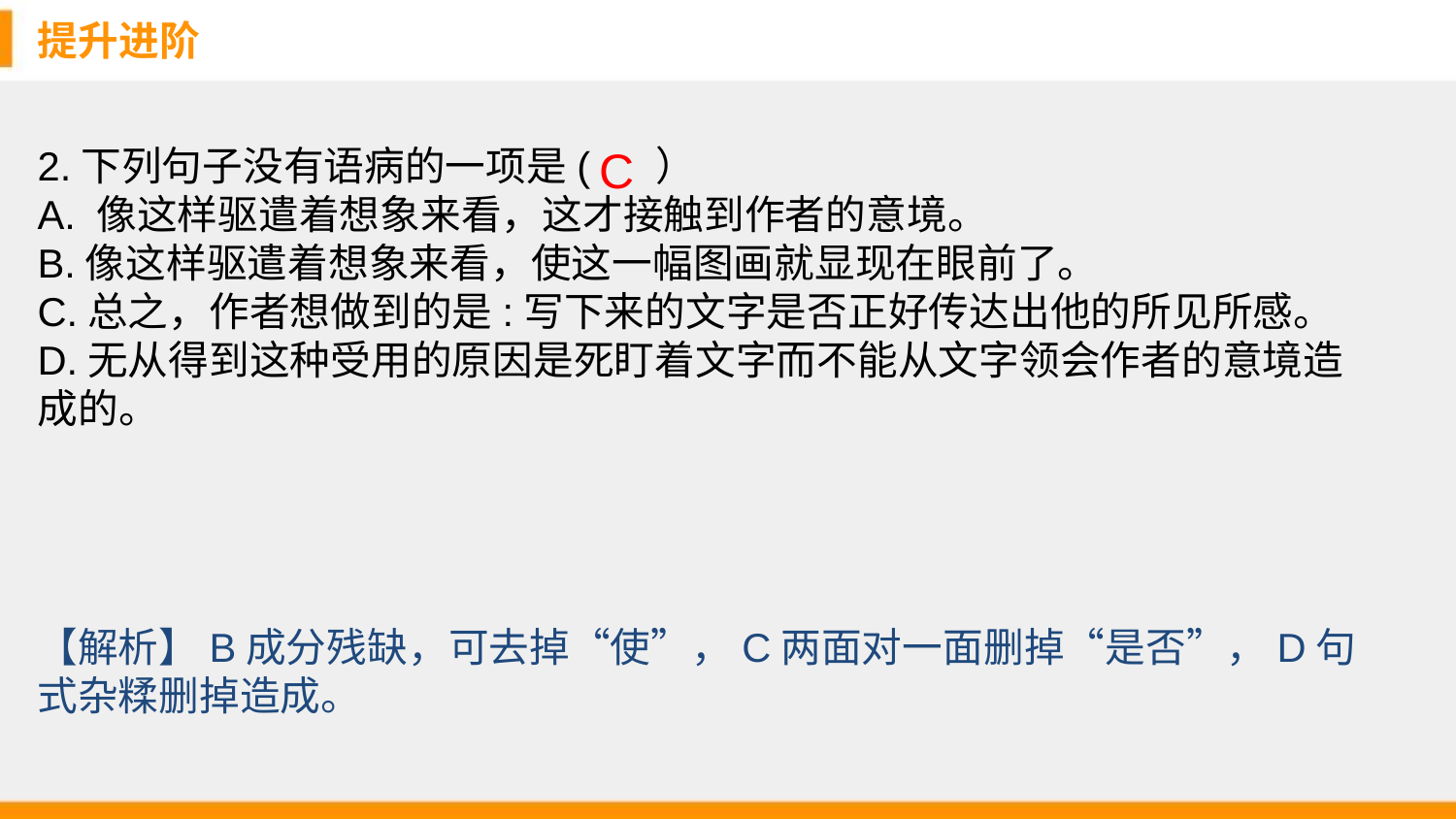

提升进阶
2.下列句子没有语病的一项是(     ）
A. 像这样驱遣着想象来看，这才接触到作者的意境。
B.像这样驱遣着想象来看，使这一幅图画就显现在眼前了。
C.总之，作者想做到的是:写下来的文字是否正好传达出他的所见所感。
D.无从得到这种受用的原因是死盯着文字而不能从文字领会作者的意境造成的。
C
【解析】B成分残缺，可去掉“使”，C两面对一面删掉“是否”，D句式杂糅删掉造成。